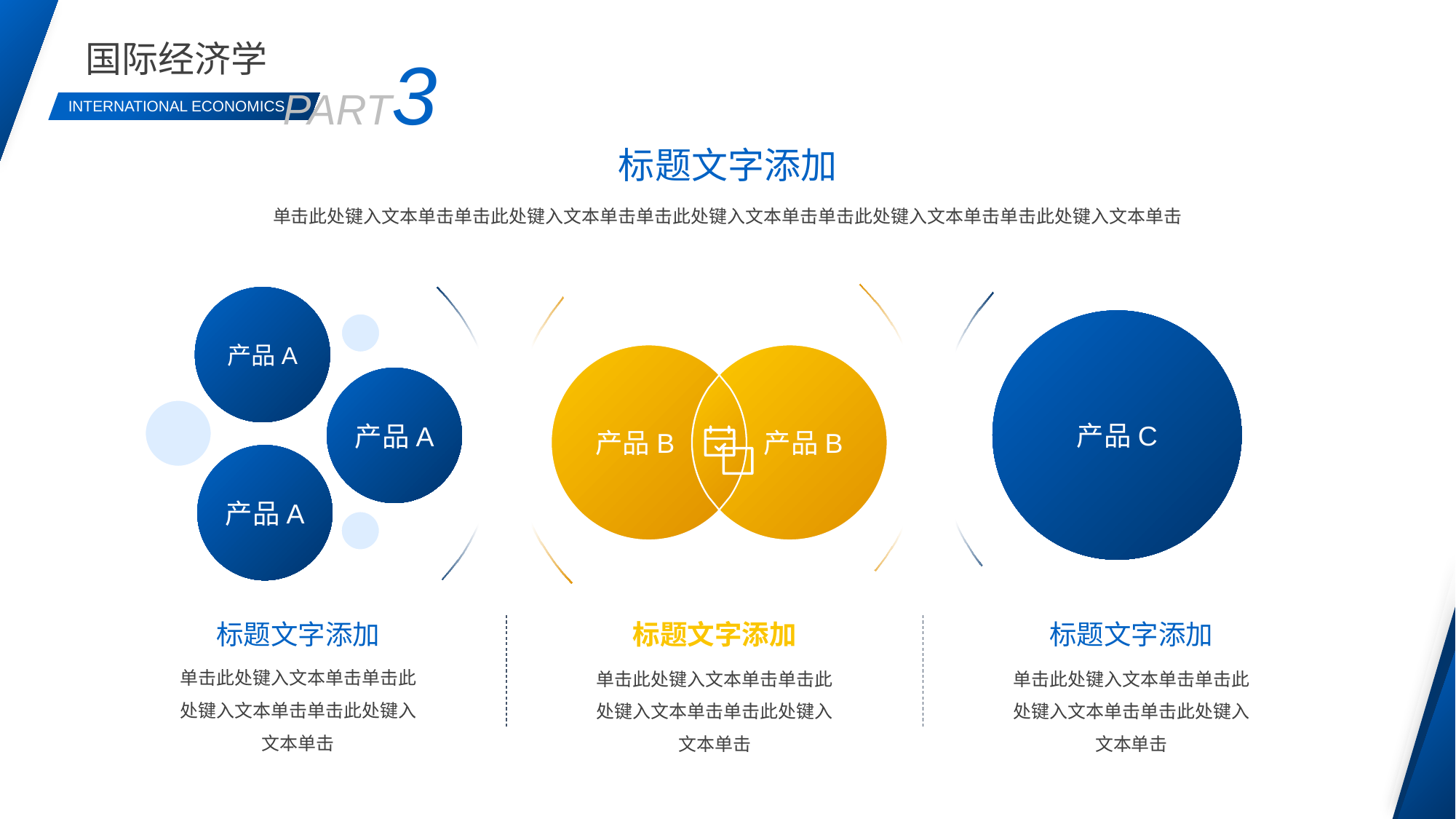

BY YUSHEN
国际经济学
PART3
INTERNATIONAL ECONOMICS

标题文字添加
单击此处键入文本单击单击此处键入文本单击单击此处键入文本单击单击此处键入文本单击单击此处键入文本单击

产品A

产品A

产品A

标题文字添加
单击此处键入文本单击单击此处键入文本单击单击此处键入文本单击

产品B
产品B

标题文字添加
单击此处键入文本单击单击此处键入文本单击单击此处键入文本单击

产品C
标题文字添加
单击此处键入文本单击单击此处键入文本单击单击此处键入文本单击